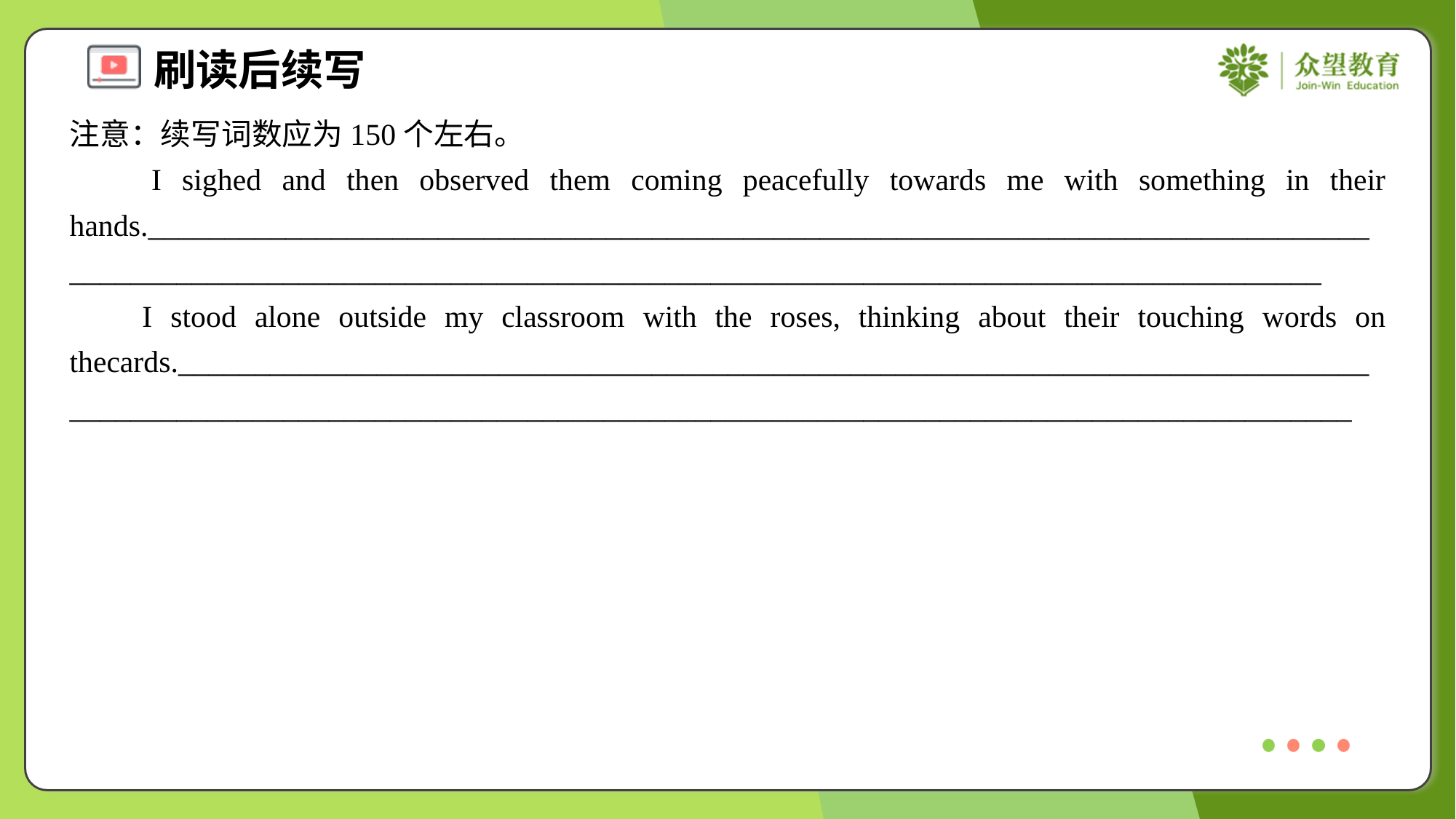

注意：续写词数应为150个左右。
    I sighed and then observed them coming peacefully towards me with something in their hands.__________________________________________________________________________________________________________________________________________________________________
    I stood alone outside my classroom with the roses, thinking about their touching words on thecards.__________________________________________________________________________________________________________________________________________________________________#1.7